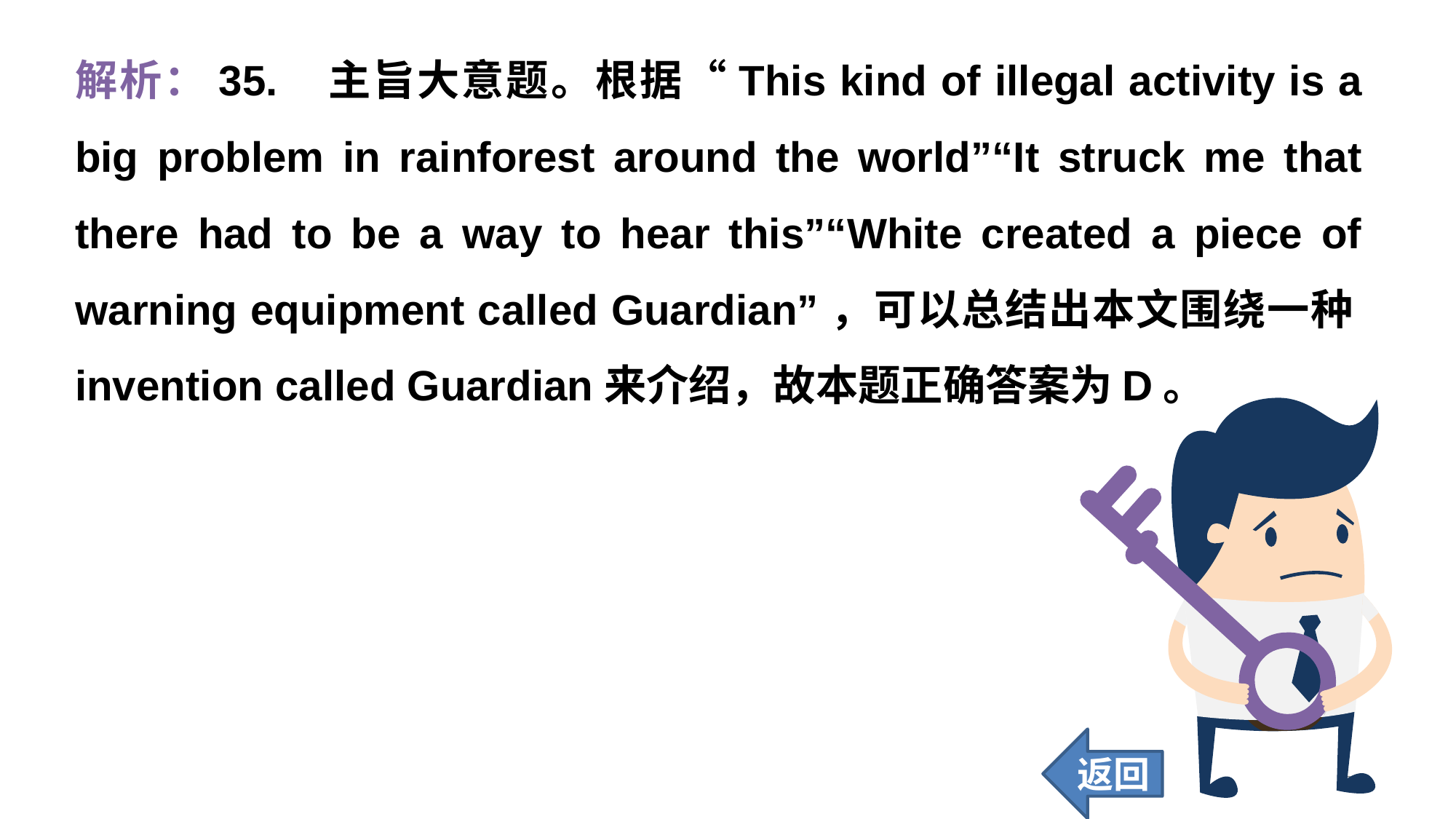

解析：35. 	 主旨大意题。根据“This kind of illegal activity is a big problem in rainforest around the world”“It struck me that there had to be a way to hear this”“White created a piece of warning equipment called Guardian”，可以总结出本文围绕一种invention called Guardian来介绍，故本题正确答案为D。

返回
344